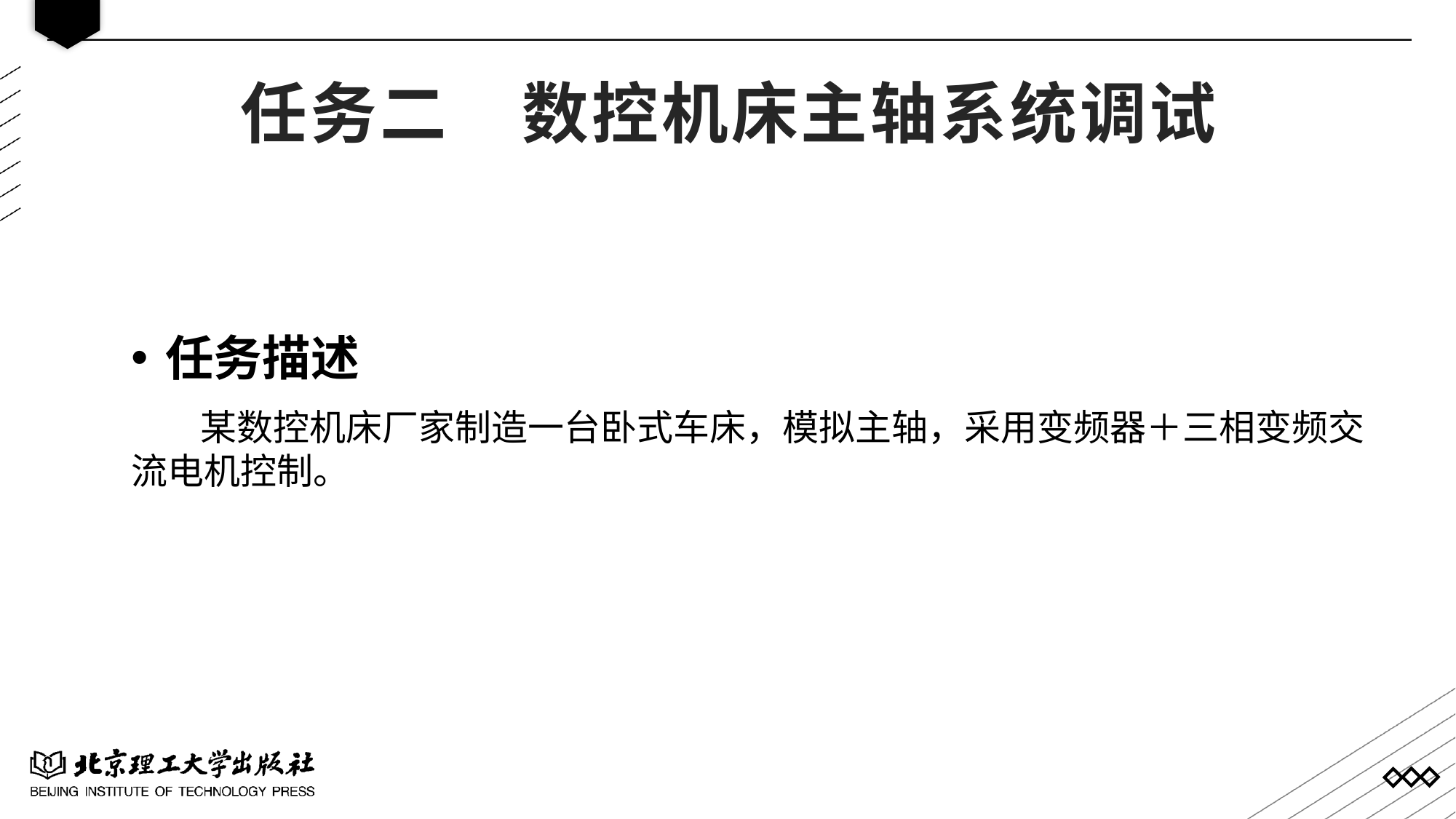

# 任务二    数控机床主轴系统调试
任务描述
某数控机床厂家制造一台卧式车床，模拟主轴，采用变频器＋三相变频交流电机控制。